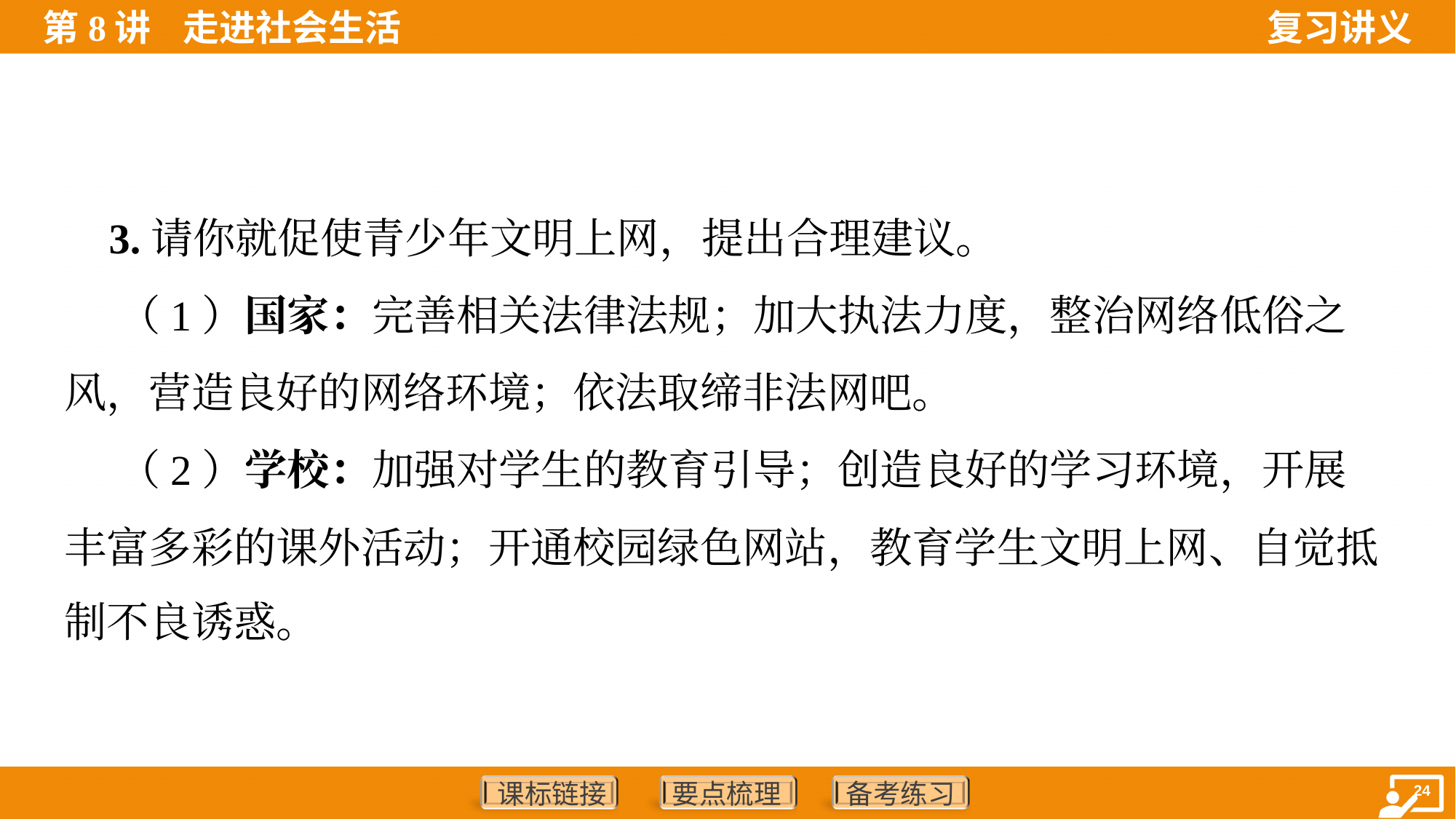

3.请你就促使青少年文明上网，提出合理建议。
    （1）国家：完善相关法律法规；加大执法力度，整治网络低俗之
风，营造良好的网络环境；依法取缔非法网吧。
    （2）学校：加强对学生的教育引导；创造良好的学习环境，开展
丰富多彩的课外活动；开通校园绿色网站，教育学生文明上网、自觉抵
制不良诱惑。